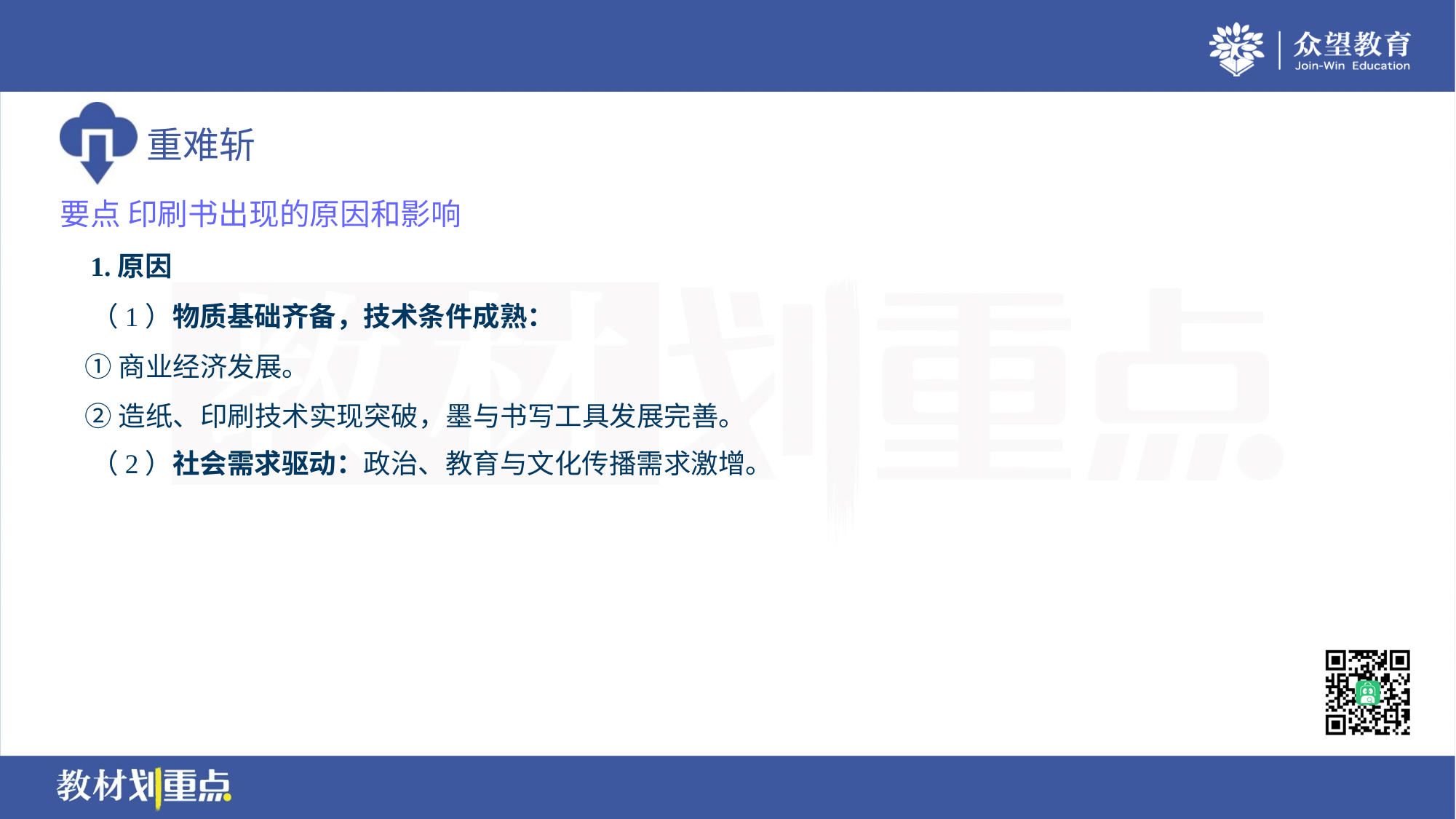

要点 印刷书出现的原因和影响
    1.原因
    （1）物质基础齐备，技术条件成熟：
    ①商业经济发展。
    ②造纸、印刷技术实现突破，墨与书写工具发展完善。
    （2）社会需求驱动：政治、教育与文化传播需求激增。